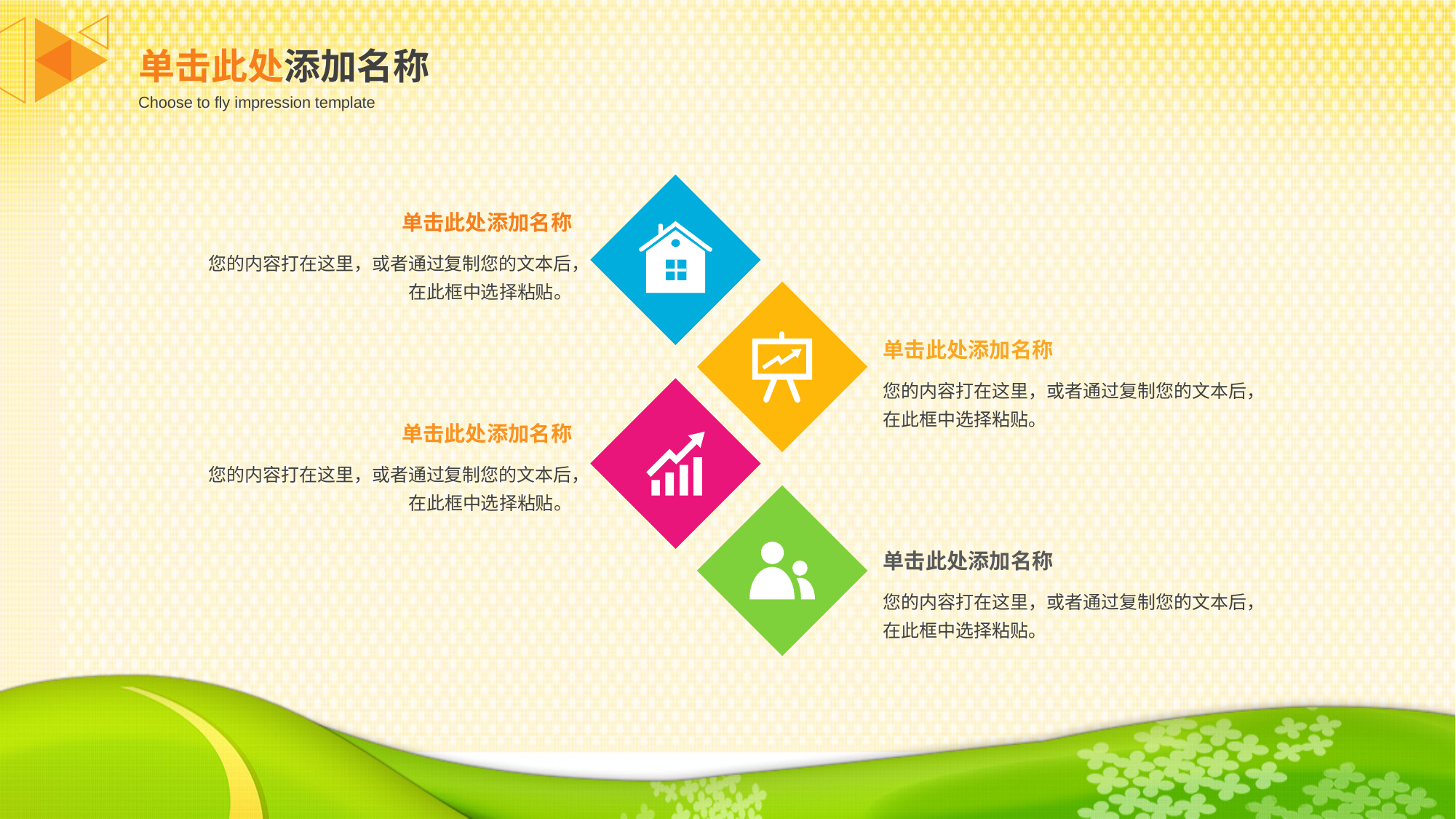

单击此处添加名称
Choose to fly impression template

单击此处添加名称

您的内容打在这里，或者通过复制您的文本后，在此框中选择粘贴。

单击此处添加名称

您的内容打在这里，或者通过复制您的文本后，在此框中选择粘贴。

单击此处添加名称

您的内容打在这里，或者通过复制您的文本后，在此框中选择粘贴。

单击此处添加名称
您的内容打在这里，或者通过复制您的文本后，在此框中选择粘贴。